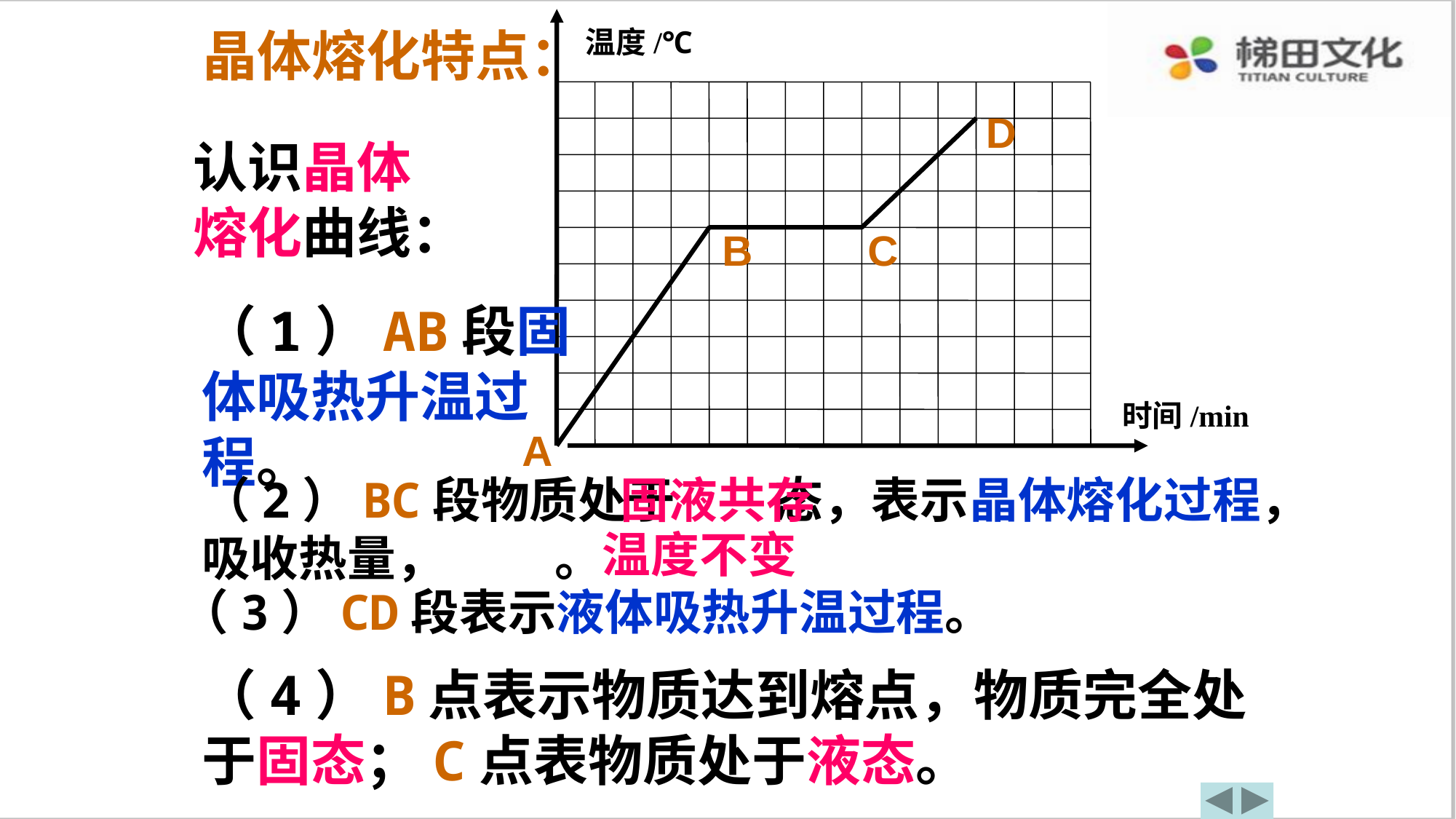

温度/℃
时间/min
D
B
C
A
晶体熔化特点：
认识晶体
熔化曲线：
（1）AB段固体吸热升温过程。
（2）BC段物质处于         态，表示晶体熔化过程，吸收热量，          。
固液共存
温度不变
（3）CD段表示液体吸热升温过程。
（4）B点表示物质达到熔点，物质完全处于固态；C点表物质处于液态。